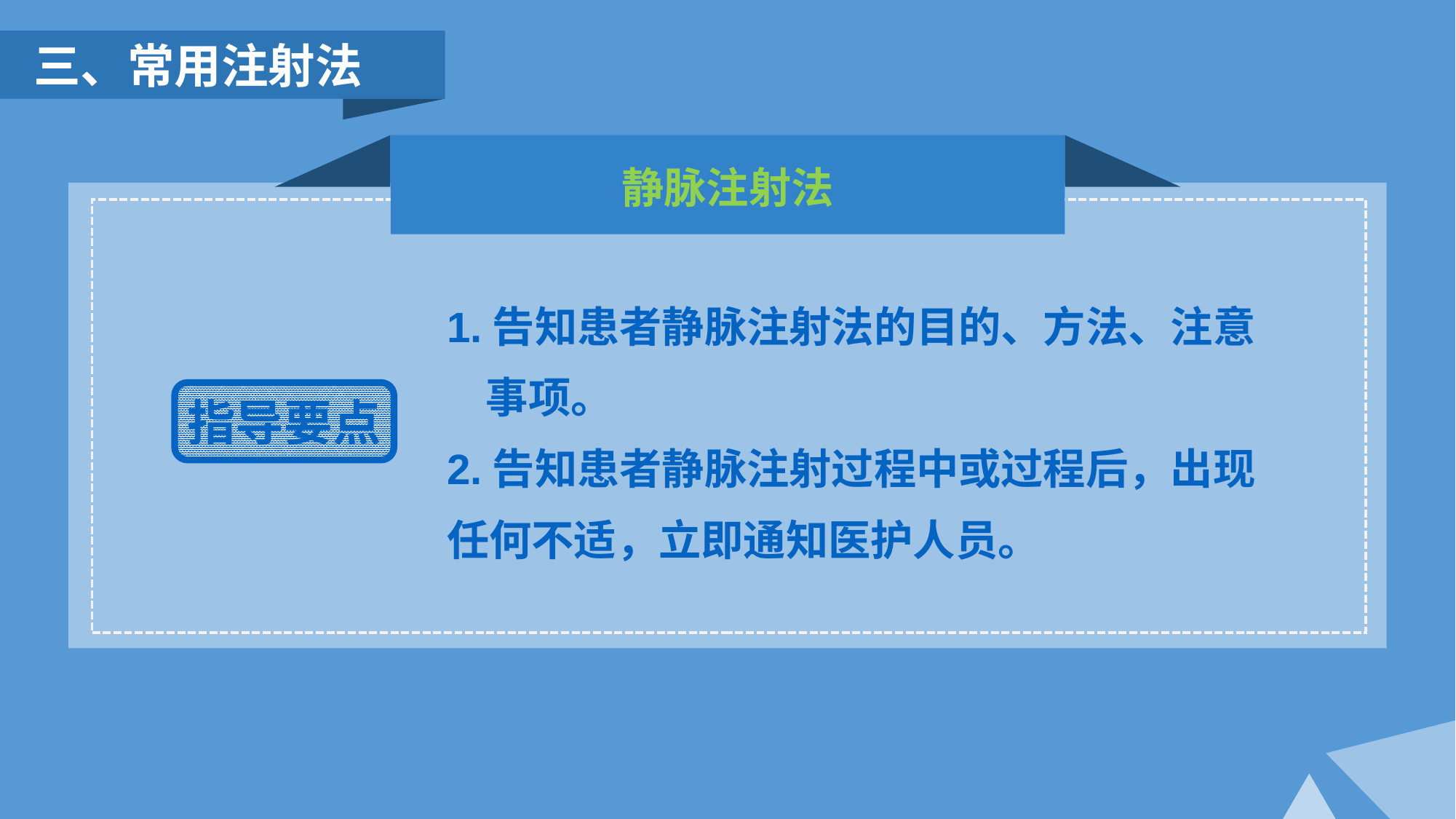

三、常用注射法

静脉注射法

1.告知患者静脉注射法的目的、方法、注意
   事项。
2.告知患者静脉注射过程中或过程后，出现任何不适，立即通知医护人员。
指导要点